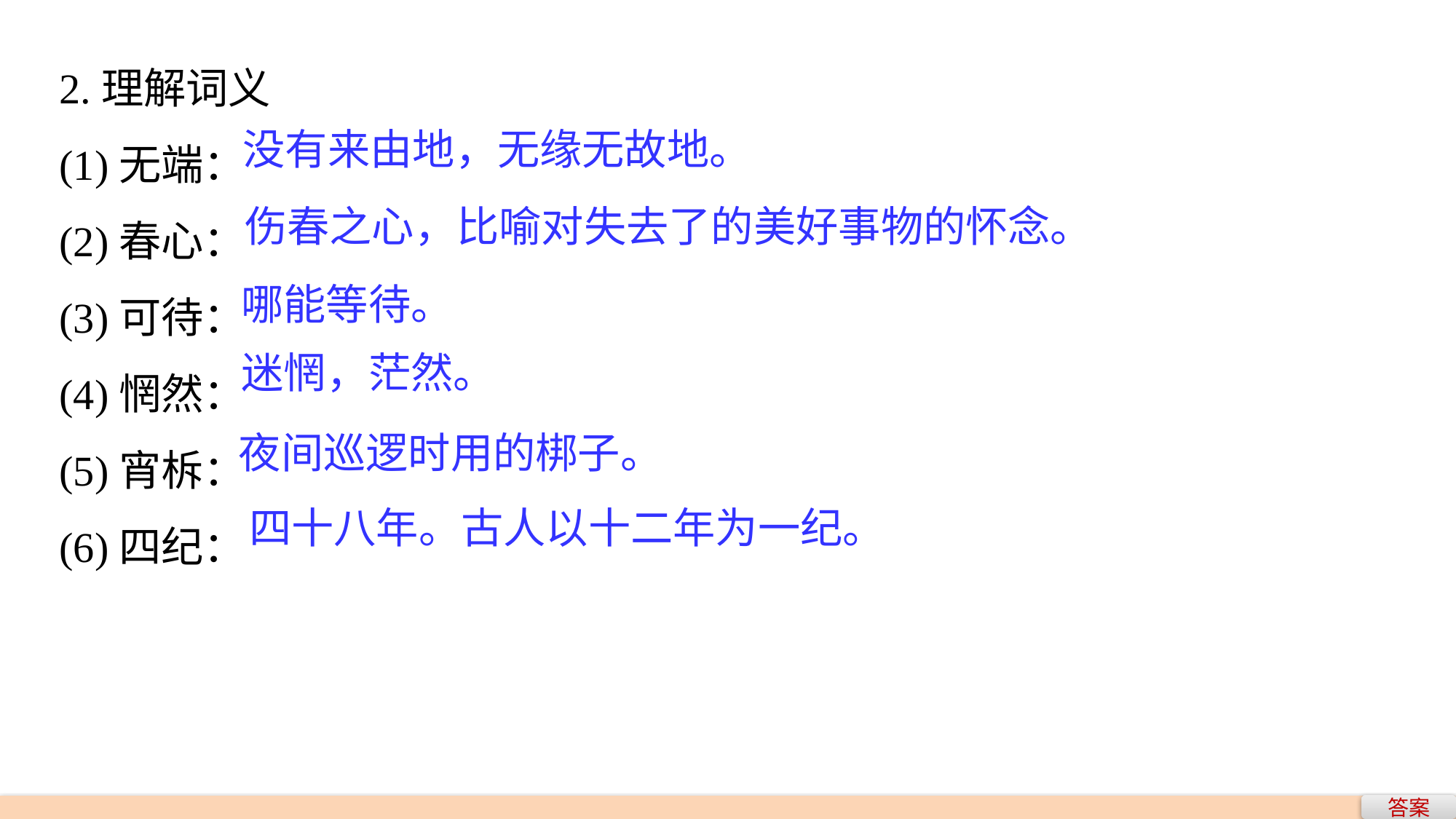

2.理解词义
(1)无端：
(2)春心：
(3)可待：
(4)惘然：
(5)宵柝：
(6)四纪：
没有来由地，无缘无故地。
伤春之心，比喻对失去了的美好事物的怀念。
哪能等待。
迷惘，茫然。
夜间巡逻时用的梆子。
四十八年。古人以十二年为一纪。
答案